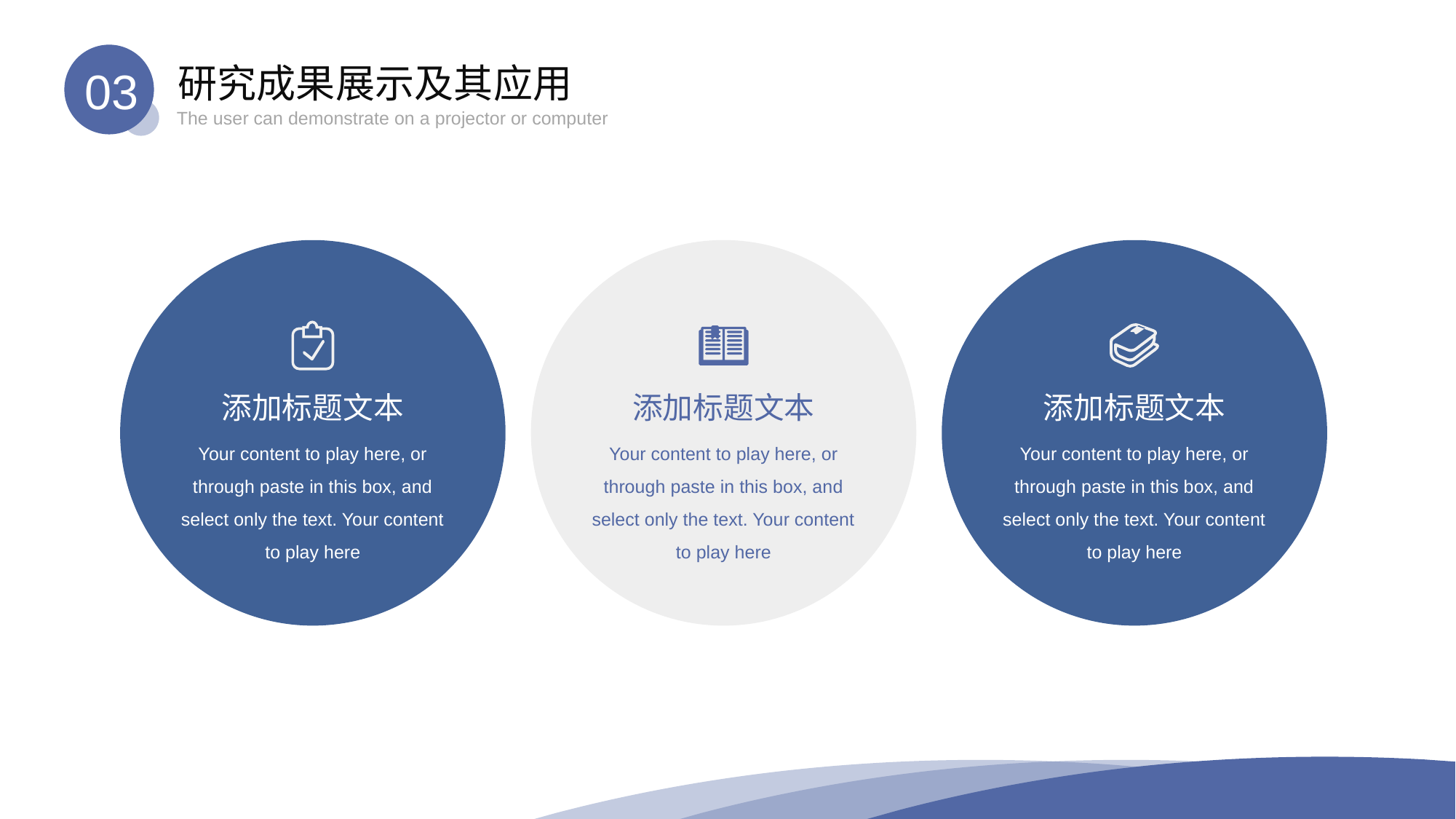

03
研究成果展示及其应用
The user can demonstrate on a projector or computer

添加标题文本
Your content to play here, or through paste in this box, and select only the text. Your content to play here

添加标题文本
Your content to play here, or through paste in this box, and select only the text. Your content to play here

添加标题文本
Your content to play here, or through paste in this box, and select only the text. Your content to play here